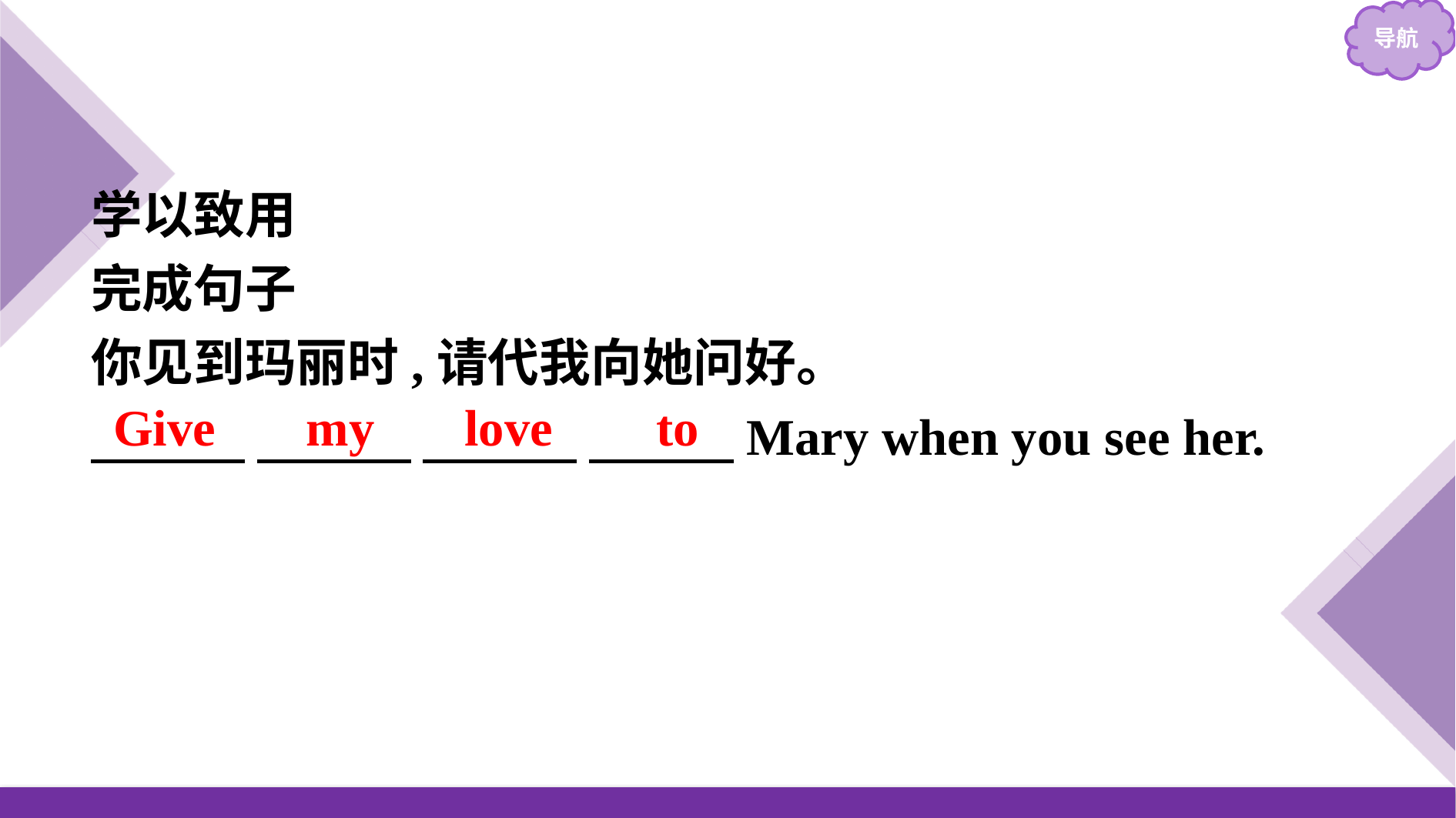

学以致用
完成句子
你见到玛丽时,请代我向她问好。
　　　 　　　 　　　         　Mary when you see her.
Give       my       love        to